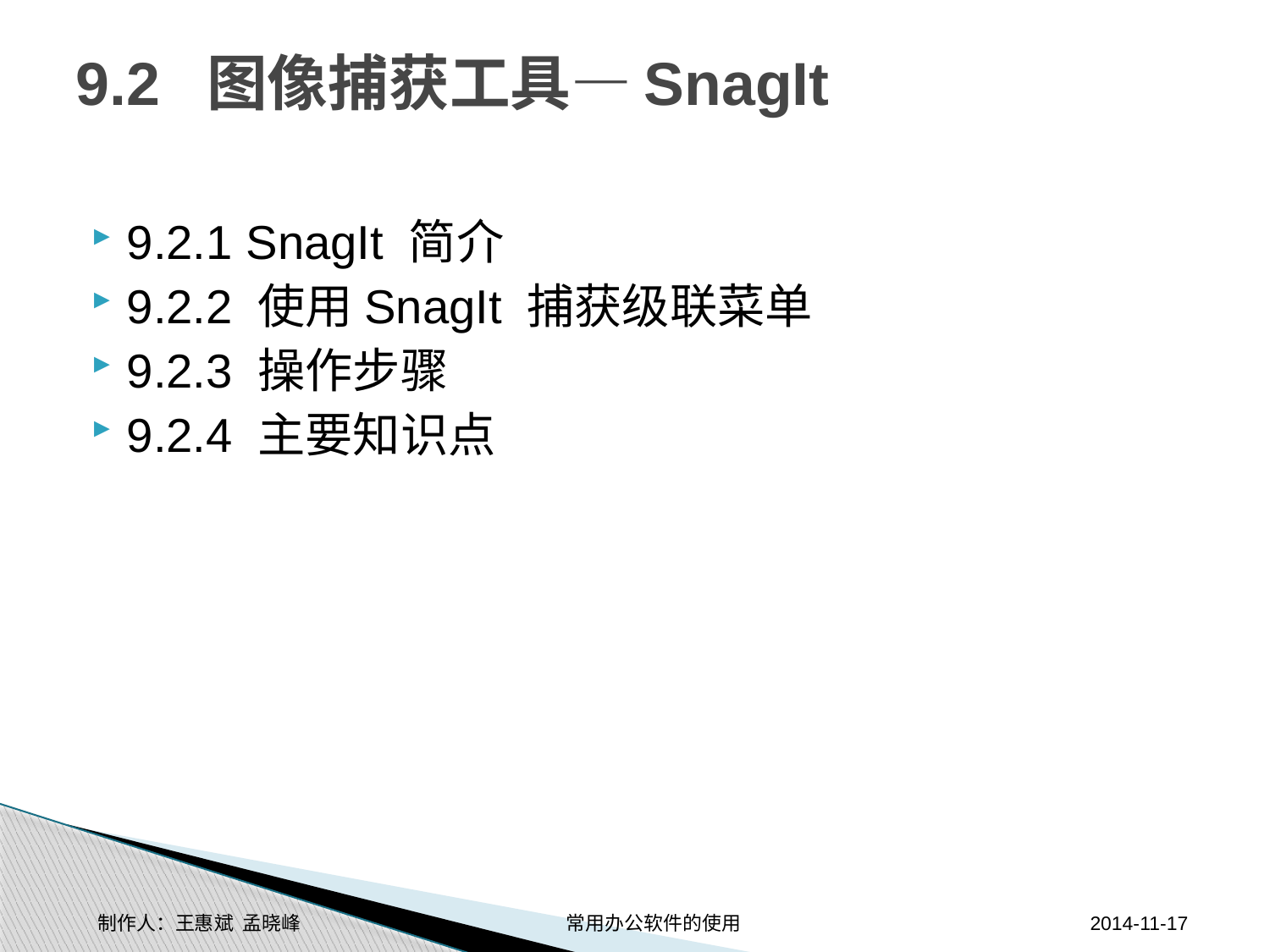

# 9.2  图像捕获工具—SnagIt
9.2.1 SnagIt 简介
9.2.2 使用SnagIt 捕获级联菜单
9.2.3 操作步骤
9.2.4 主要知识点

制作人：王惠斌  孟晓峰                                                            常用办公软件的使用
2014-11-17